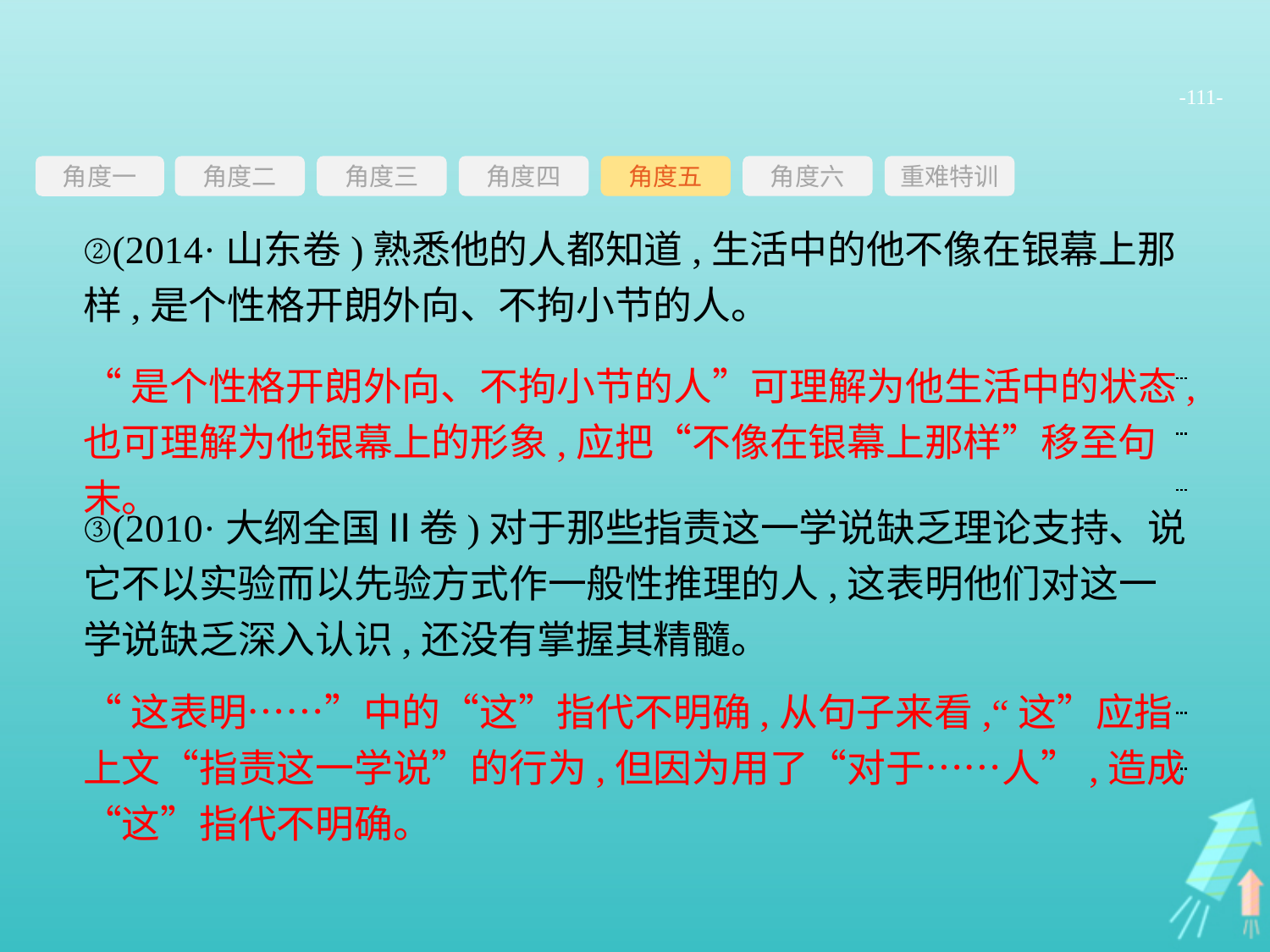

-111-
角度三
角度四
角度五
角度六
重难特训
角度二
角度一
②(2014·山东卷)熟悉他的人都知道,生活中的他不像在银幕上那样,是个性格开朗外向、不拘小节的人。

③(2010·大纲全国Ⅱ卷)对于那些指责这一学说缺乏理论支持、说它不以实验而以先验方式作一般性推理的人,这表明他们对这一学说缺乏深入认识,还没有掌握其精髓。

“是个性格开朗外向、不拘小节的人”可理解为他生活中的状态,也可理解为他银幕上的形象,应把“不像在银幕上那样”移至句末。
“这表明……”中的“这”指代不明确,从句子来看,“这”应指上文“指责这一学说”的行为,但因为用了“对于……人”,造成“这”指代不明确。